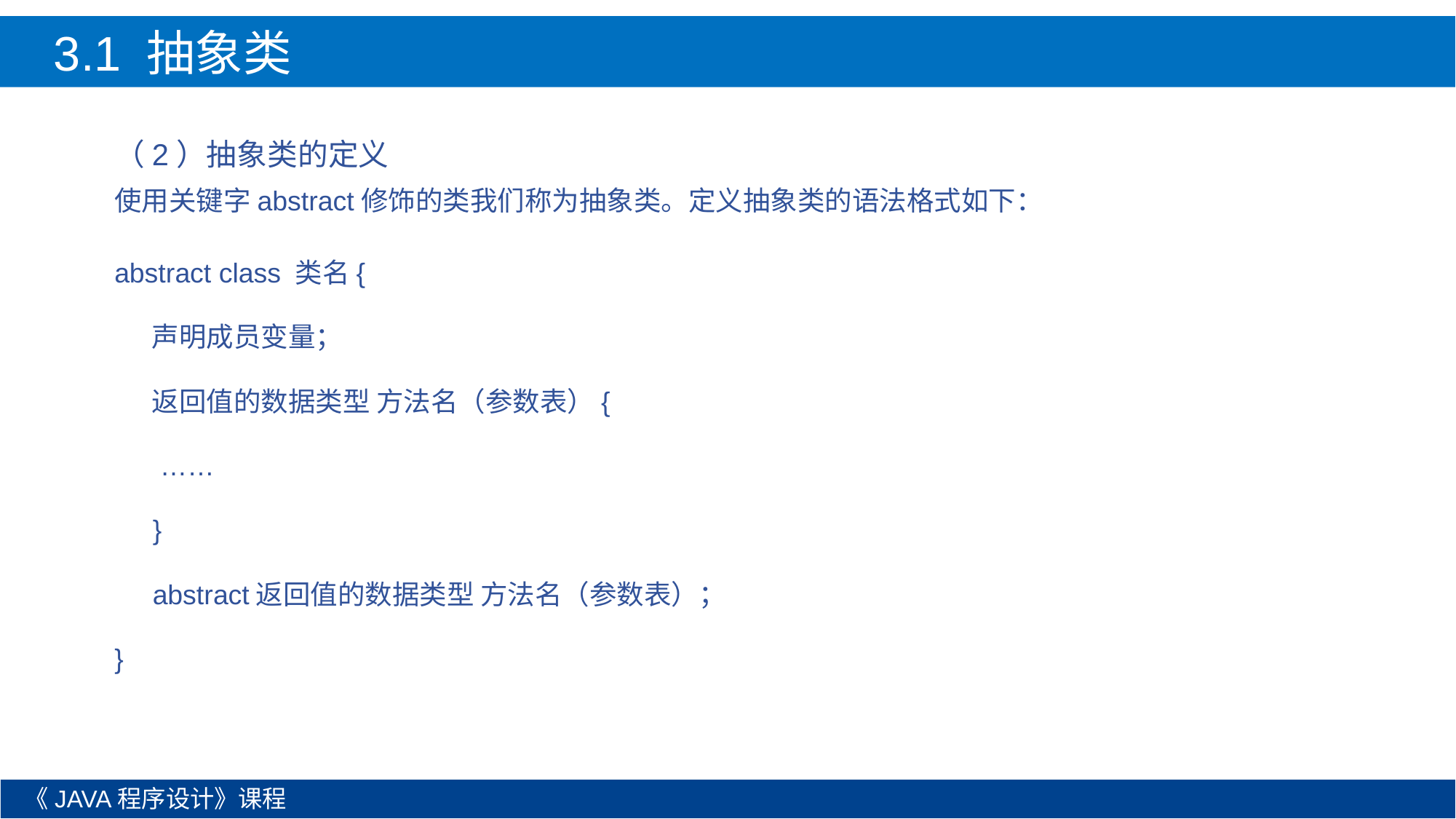

3.1 抽象类
（2）抽象类的定义
使用关键字abstract修饰的类我们称为抽象类。定义抽象类的语法格式如下：
abstract class 类名{
     声明成员变量；
     返回值的数据类型 方法名（参数表）{
      ……
     }
     abstract返回值的数据类型 方法名（参数表）；
}
《JAVA程序设计》课程